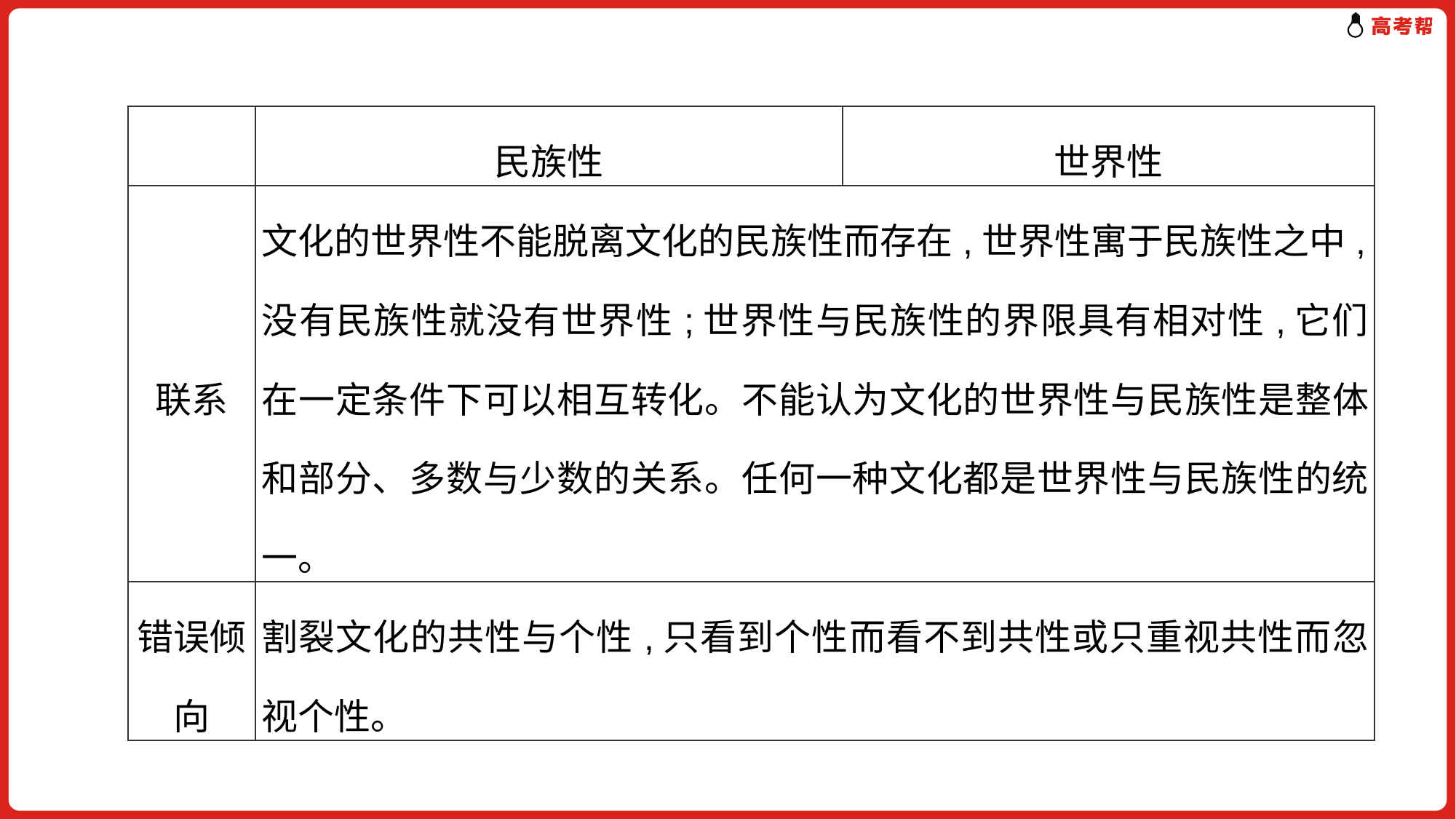

|  | 民族性 | 世界性 |
| --- | --- | --- |
| 联系 | 文化的世界性不能脱离文化的民族性而存在,世界性寓于民族性之中,没有民族性就没有世界性;世界性与民族性的界限具有相对性,它们在一定条件下可以相互转化。不能认为文化的世界性与民族性是整体和部分、多数与少数的关系。任何一种文化都是世界性与民族性的统一。 |  |
| 错误倾向 | 割裂文化的共性与个性,只看到个性而看不到共性或只重视共性而忽视个性。 |  |